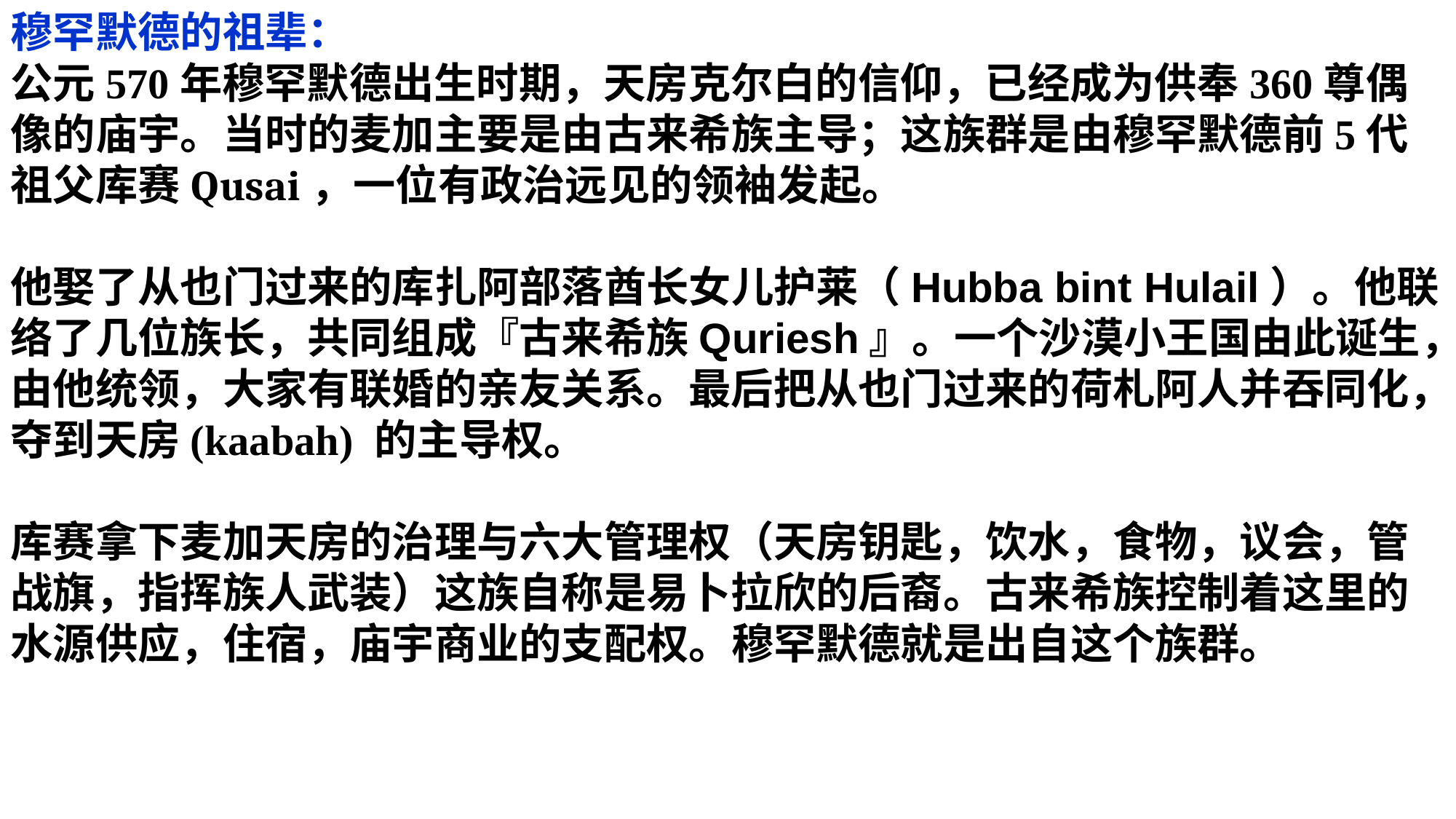

穆罕默德的祖辈：
公元570年穆罕默德出生时期，天房克尔白的信仰，已经成为供奉360尊偶像的庙宇。当时的麦加主要是由古来希族主导；这族群是由穆罕默德前5代祖父库赛Qusai，一位有政治远见的领袖发起。

他娶了从也门过来的库扎阿部落酋长女儿护莱（Hubba bint Hulail）。他联络了几位族长，共同组成『古来希族Quriesh』。一个沙漠小王国由此诞生，由他统领，大家有联婚的亲友关系。最后把从也门过来的荷札阿人并吞同化，夺到天房(kaabah) 的主导权。

库赛拿下麦加天房的治理与六大管理权（天房钥匙，饮水，食物，议会，管战旗，指挥族人武装）这族自称是易卜拉欣的后裔。古来希族控制着这里的水源供应，住宿，庙宇商业的支配权。穆罕默德就是出自这个族群。